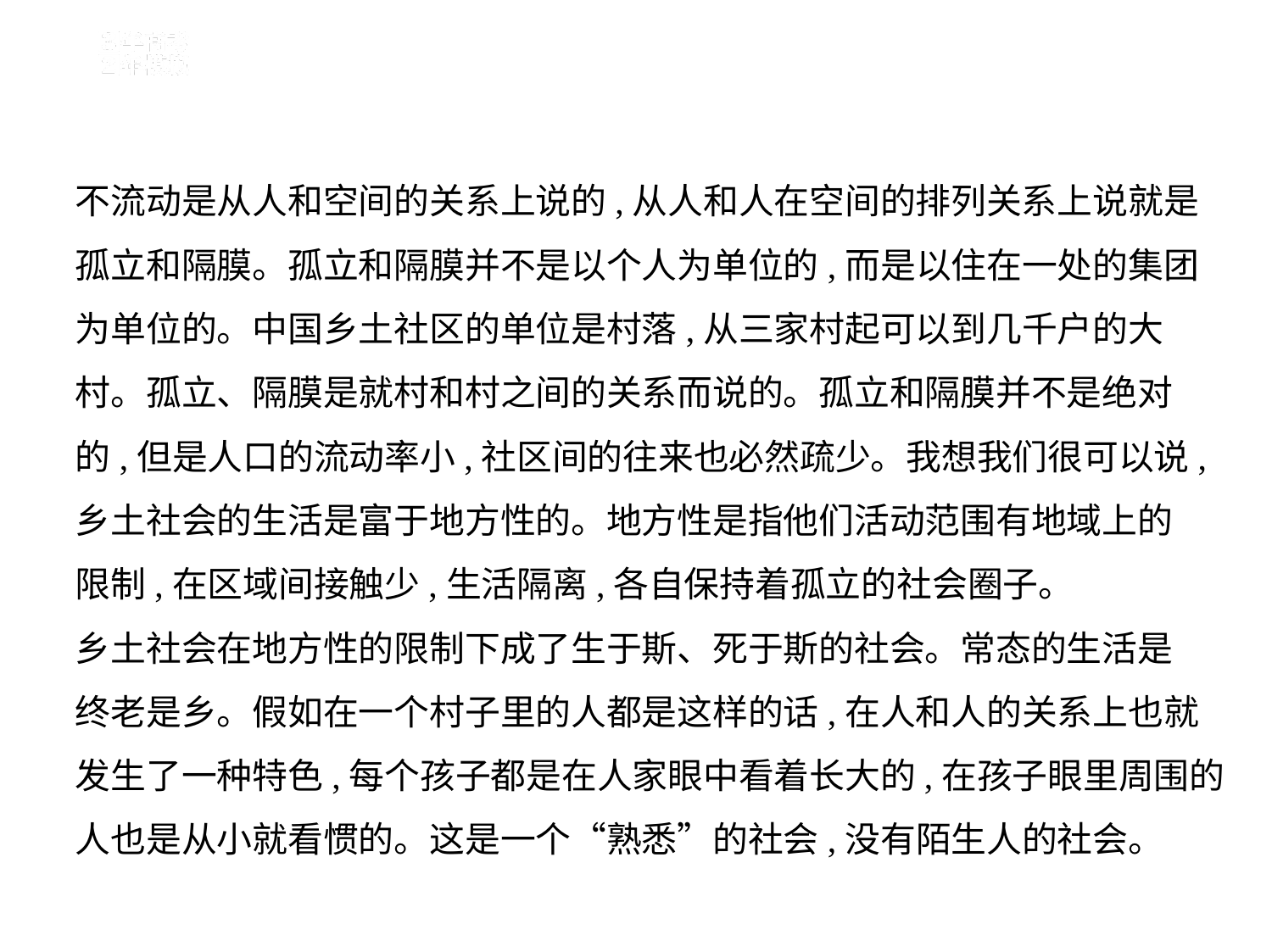

不流动是从人和空间的关系上说的,从人和人在空间的排列关系上说就是
孤立和隔膜。孤立和隔膜并不是以个人为单位的,而是以住在一处的集团
为单位的。中国乡土社区的单位是村落,从三家村起可以到几千户的大
村。孤立、隔膜是就村和村之间的关系而说的。孤立和隔膜并不是绝对
的,但是人口的流动率小,社区间的往来也必然疏少。我想我们很可以说,
乡土社会的生活是富于地方性的。地方性是指他们活动范围有地域上的
限制,在区域间接触少,生活隔离,各自保持着孤立的社会圈子。
乡土社会在地方性的限制下成了生于斯、死于斯的社会。常态的生活是
终老是乡。假如在一个村子里的人都是这样的话,在人和人的关系上也就
发生了一种特色,每个孩子都是在人家眼中看着长大的,在孩子眼里周围的
人也是从小就看惯的。这是一个“熟悉”的社会,没有陌生人的社会。